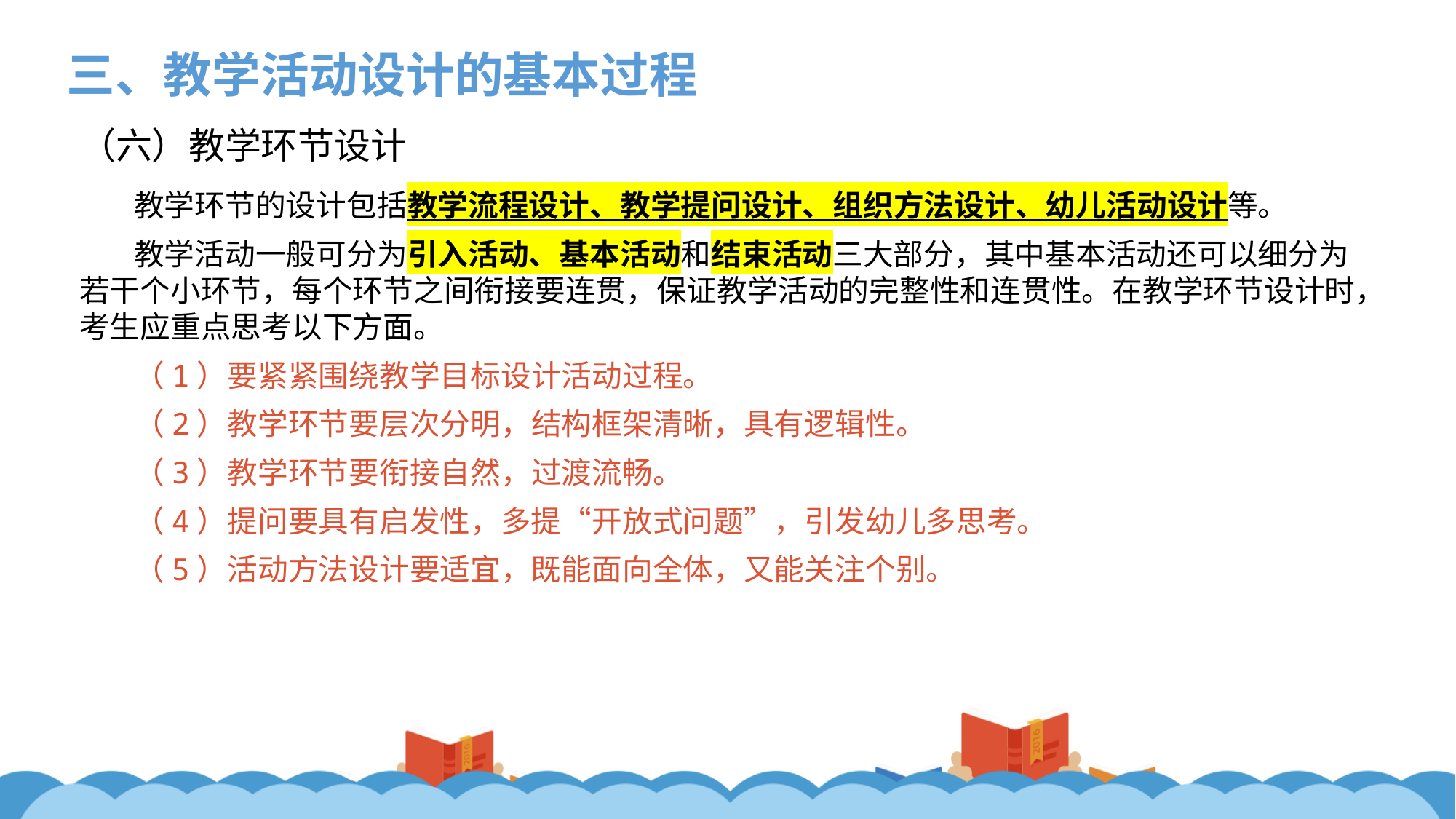

三、教学活动设计的基本过程
（六）教学环节设计
教学环节的设计包括教学流程设计、教学提问设计、组织方法设计、幼儿活动设计等。
教学活动一般可分为引入活动、基本活动和结束活动三大部分，其中基本活动还可以细分为若干个小环节，每个环节之间衔接要连贯，保证教学活动的完整性和连贯性。在教学环节设计时，考生应重点思考以下方面。
（1）要紧紧围绕教学目标设计活动过程。
（2）教学环节要层次分明，结构框架清晰，具有逻辑性。
（3）教学环节要衔接自然，过渡流畅。
（4）提问要具有启发性，多提“开放式问题”，引发幼儿多思考。
（5）活动方法设计要适宜，既能面向全体，又能关注个别。